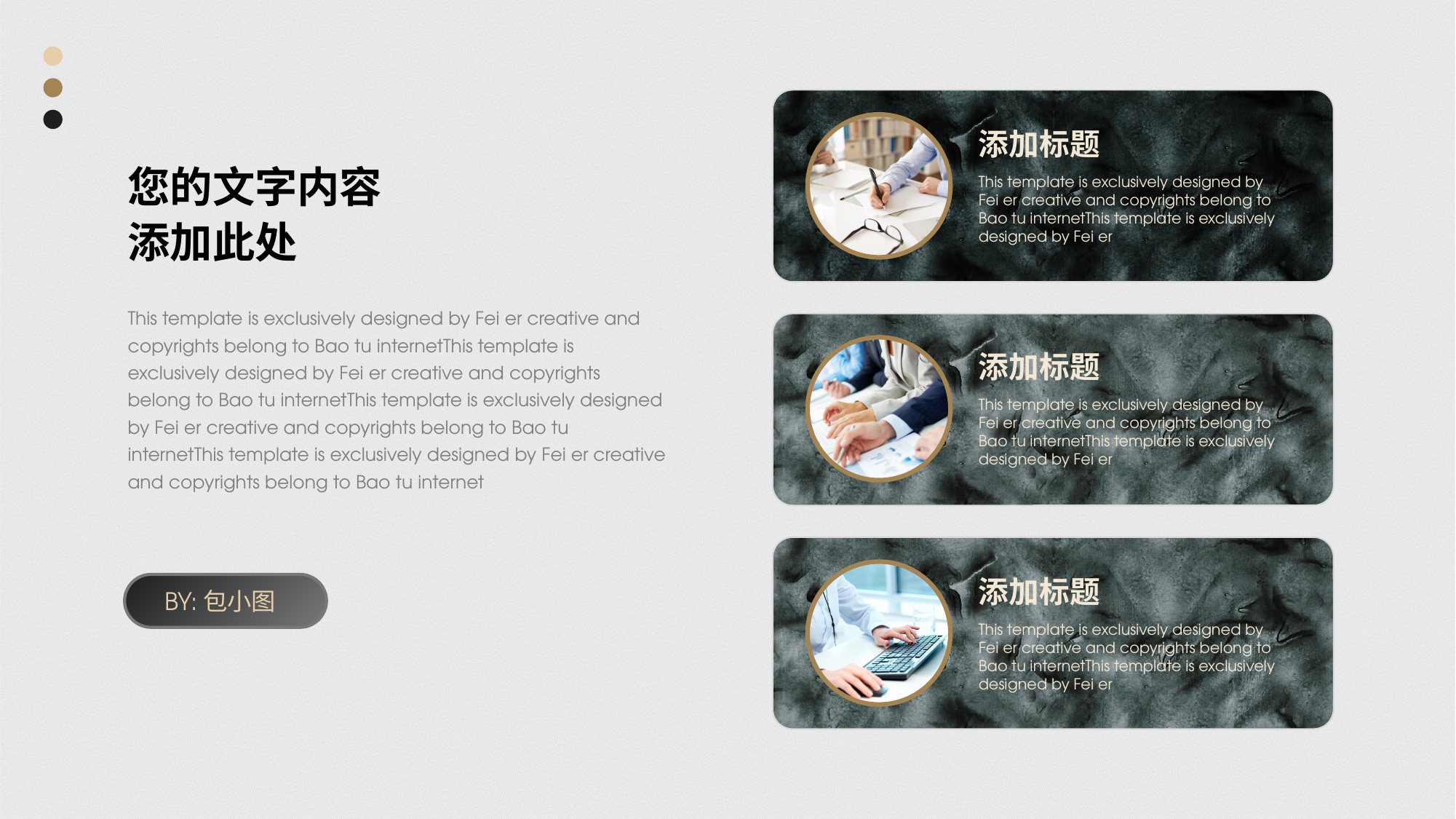

添加标题
This template is exclusively designed by Fei er creative and copyrights belong to Bao tu internetThis template is exclusively designed by Fei er
您的文字内容
添加此处
This template is exclusively designed by Fei er creative and copyrights belong to Bao tu internetThis template is exclusively designed by Fei er creative and copyrights belong to Bao tu internetThis template is exclusively designed by Fei er creative and copyrights belong to Bao tu internetThis template is exclusively designed by Fei er creative and copyrights belong to Bao tu internet

添加标题
This template is exclusively designed by Fei er creative and copyrights belong to Bao tu internetThis template is exclusively designed by Fei er

添加标题
This template is exclusively designed by Fei er creative and copyrights belong to Bao tu internetThis template is exclusively designed by Fei er

BY:包小图